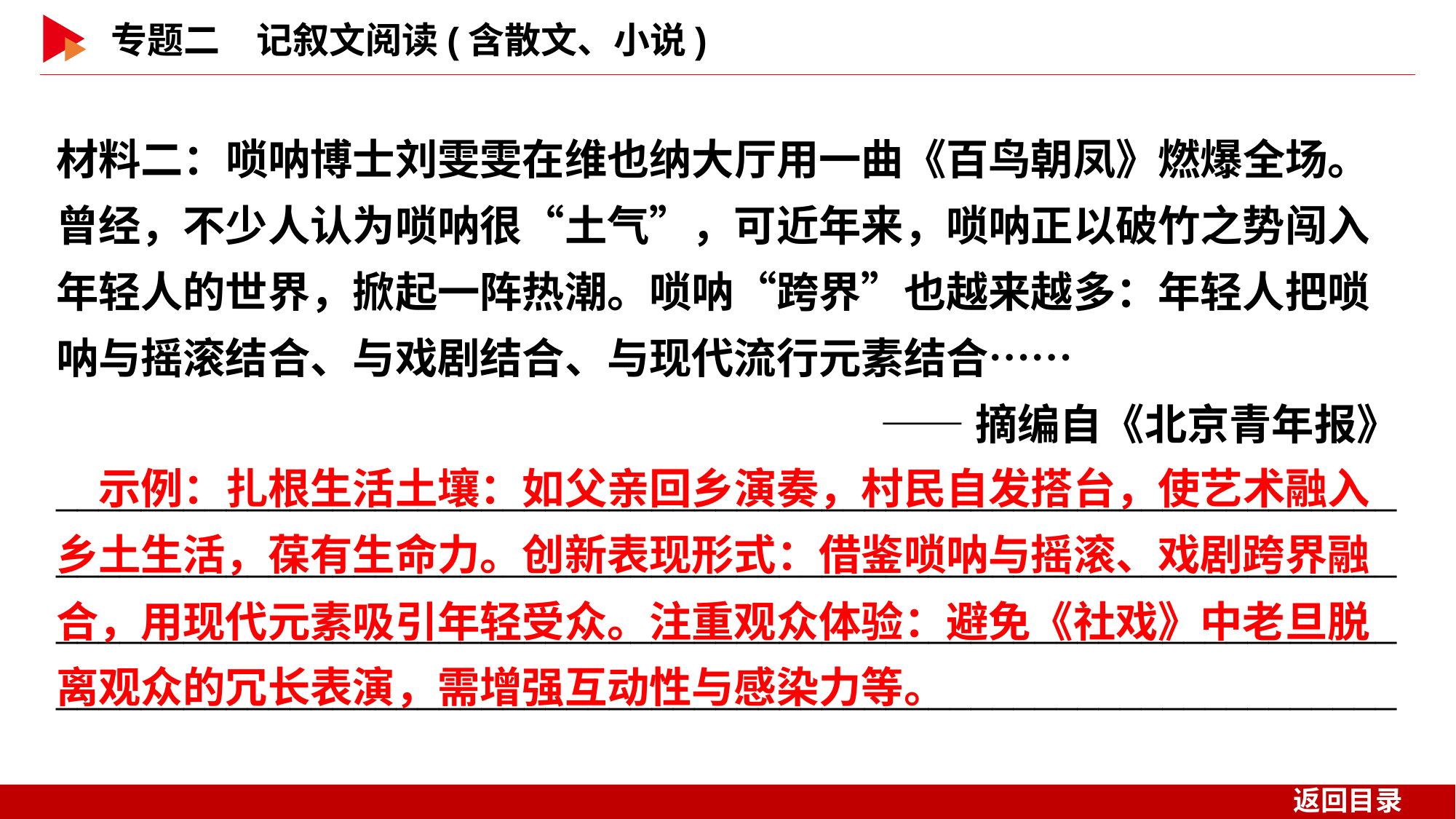

材料二：唢呐博士刘雯雯在维也纳大厅用一曲《百鸟朝凤》燃爆全场。曾经，不少人认为唢呐很“土气”，可近年来，唢呐正以破竹之势闯入年轻人的世界，掀起一阵热潮。唢呐“跨界”也越来越多：年轻人把唢呐与摇滚结合、与戏剧结合、与现代流行元素结合……
——摘编自《北京青年报》
____________________________________________________________________________________________________________________________________________________________________________________________________________________________________________________________
　示例：扎根生活土壤：如父亲回乡演奏，村民自发搭台，使艺术融入乡土生活，葆有生命力。创新表现形式：借鉴唢呐与摇滚、戏剧跨界融合，用现代元素吸引年轻受众。注重观众体验：避免《社戏》中老旦脱离观众的冗长表演，需增强互动性与感染力等。